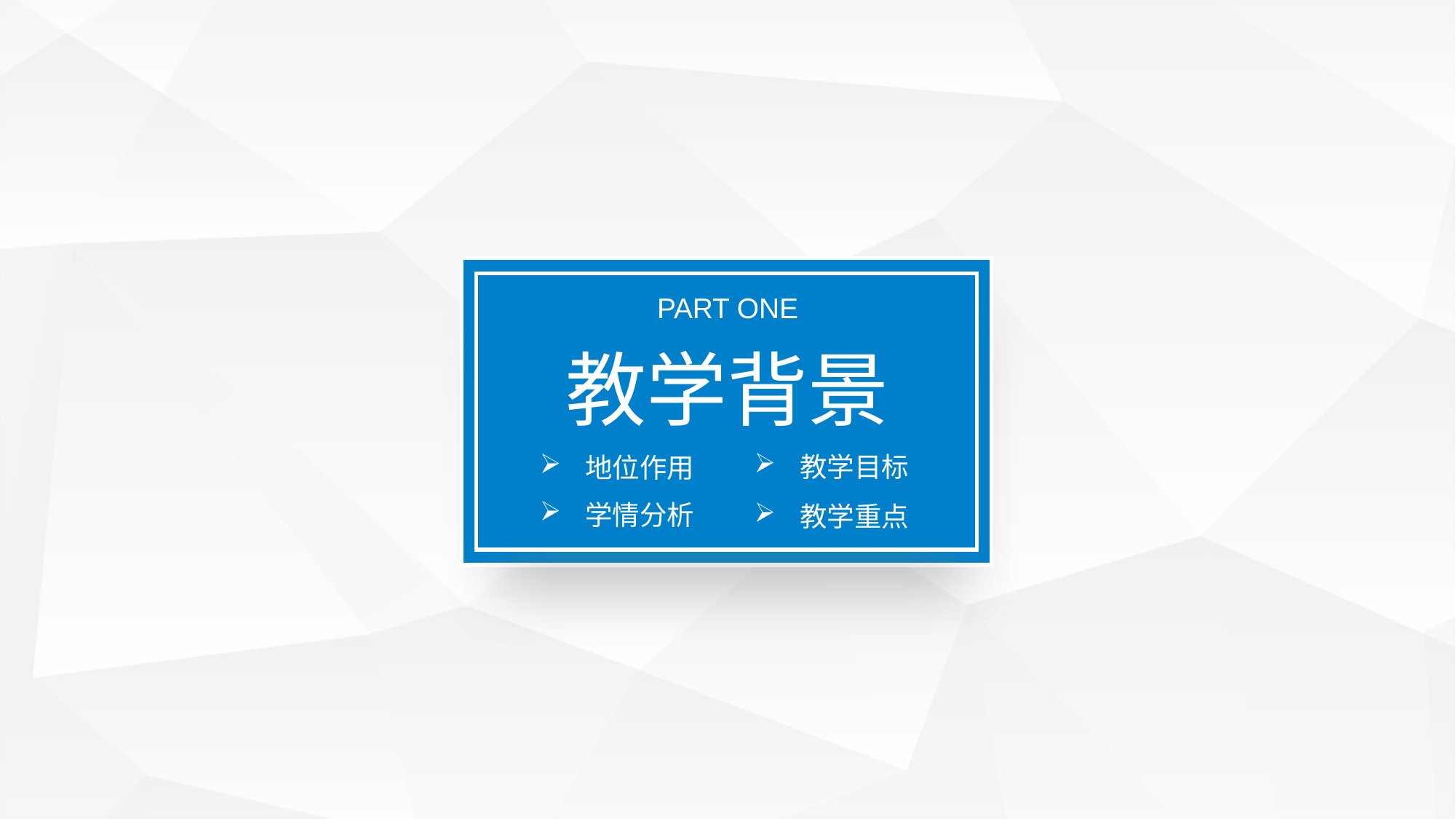

PART ONE
教学背景
教学目标
教学重点
地位作用
学情分析